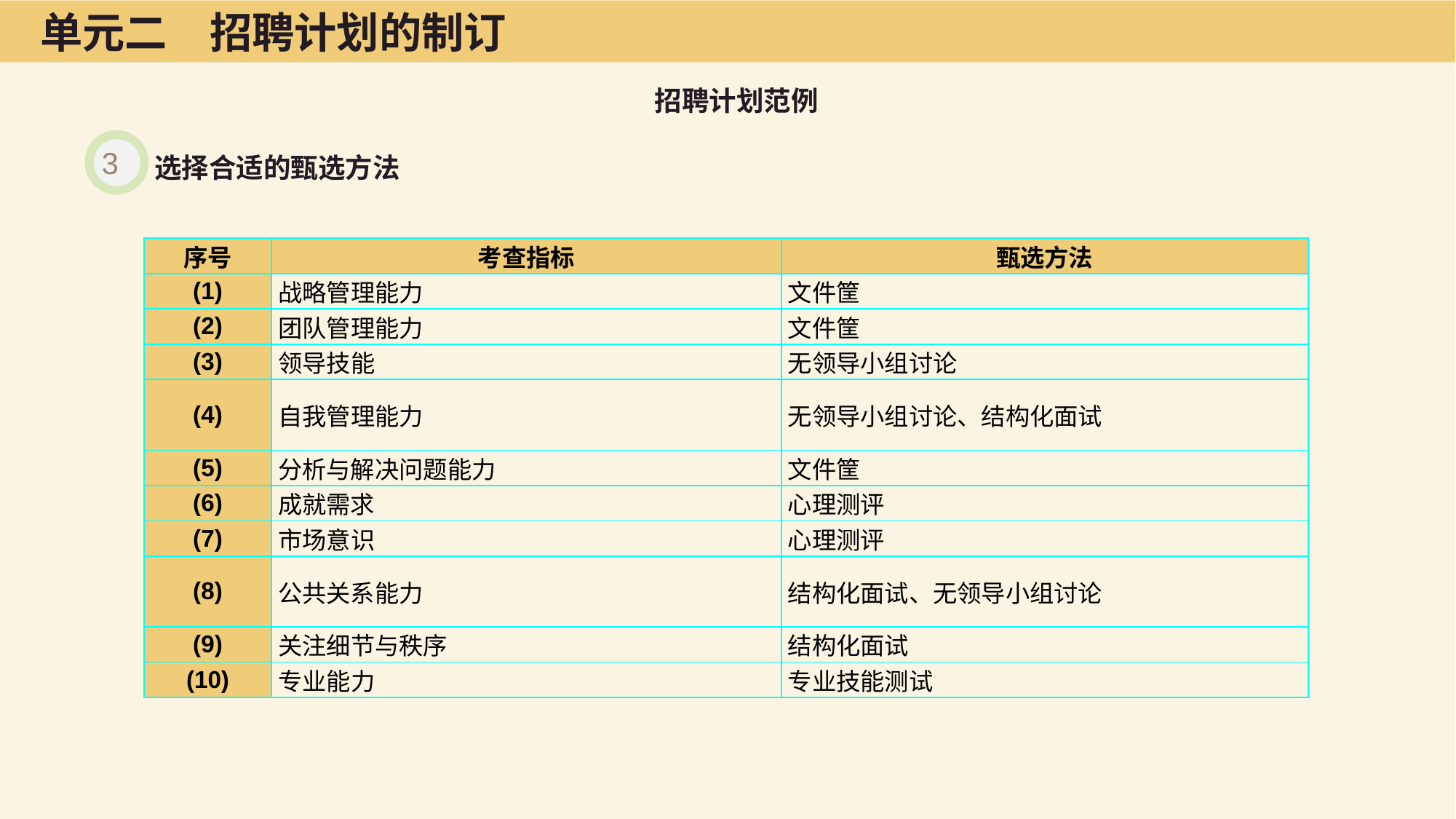

单元二　招聘计划的制订
招聘计划范例

3

选择合适的甄选方法
| 序号 | 考查指标 | 甄选方法 |
| --- | --- | --- |
| (1) | 战略管理能力 | 文件筐 |
| (2) | 团队管理能力 | 文件筐 |
| (3) | 领导技能 | 无领导小组讨论 |
| (4) | 自我管理能力 | 无领导小组讨论、结构化面试 |
| (5) | 分析与解决问题能力 | 文件筐 |
| (6) | 成就需求 | 心理测评 |
| (7) | 市场意识 | 心理测评 |
| (8) | 公共关系能力 | 结构化面试、无领导小组讨论 |
| (9) | 关注细节与秩序 | 结构化面试 |
| (10) | 专业能力 | 专业技能测试 |